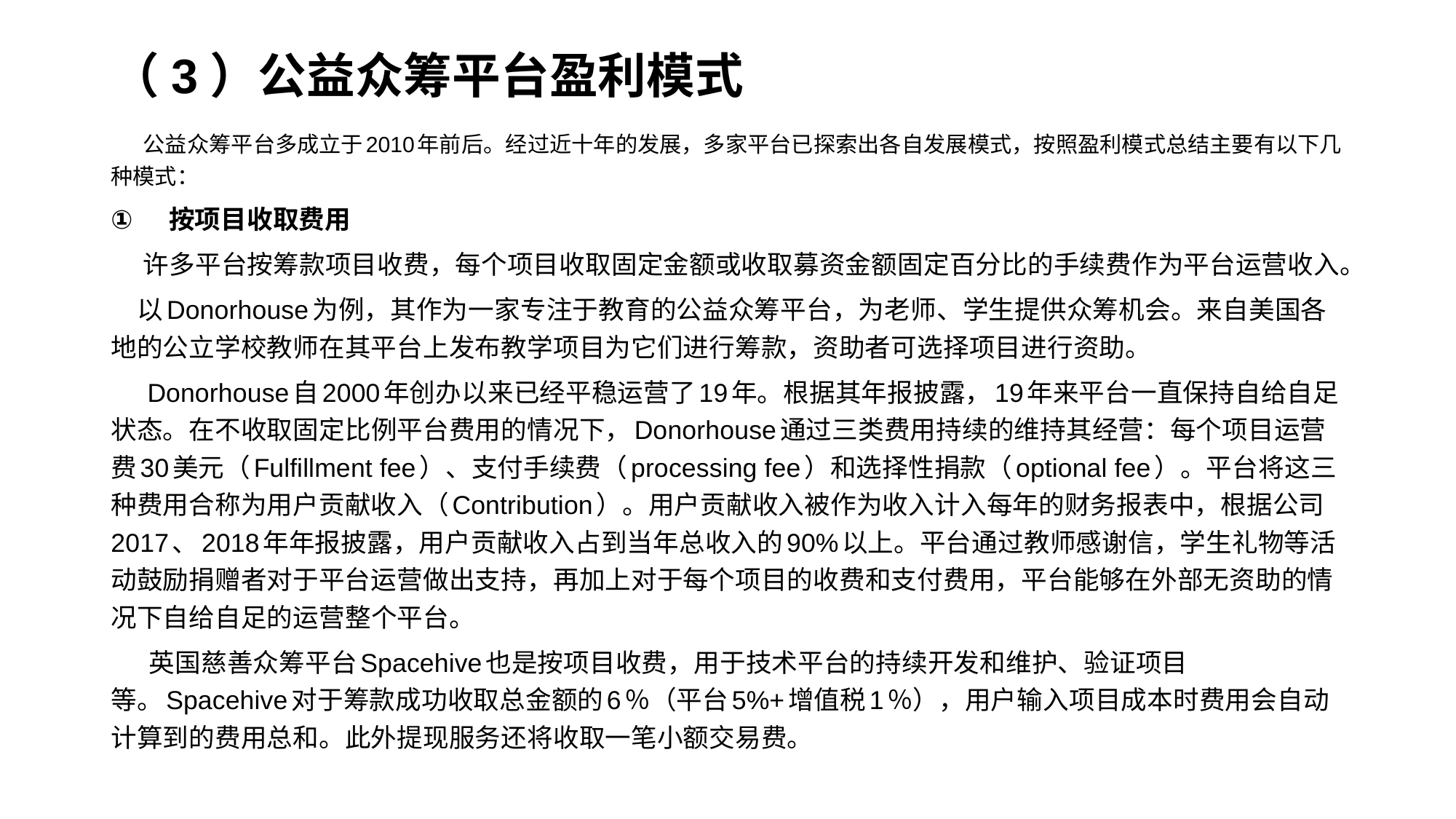

# （3）公益众筹平台盈利模式
      公益众筹平台多成立于2010年前后。经过近十年的发展，多家平台已探索出各自发展模式，按照盈利模式总结主要有以下几种模式：
按项目收取费用
     许多平台按筹款项目收费，每个项目收取固定金额或收取募资金额固定百分比的手续费作为平台运营收入。
    以Donorhouse为例，其作为一家专注于教育的公益众筹平台，为老师、学生提供众筹机会。来自美国各地的公立学校教师在其平台上发布教学项目为它们进行筹款，资助者可选择项目进行资助。
     Donorhouse自2000年创办以来已经平稳运营了19年。根据其年报披露，19年来平台一直保持自给自足状态。在不收取固定比例平台费用的情况下，Donorhouse通过三类费用持续的维持其经营：每个项目运营费30美元（Fulfillment fee）、支付手续费（processing fee）和选择性捐款（optional fee）。平台将这三种费用合称为用户贡献收入（Contribution）。用户贡献收入被作为收入计入每年的财务报表中，根据公司2017、2018年年报披露，用户贡献收入占到当年总收入的90%以上。平台通过教师感谢信，学生礼物等活动鼓励捐赠者对于平台运营做出支持，再加上对于每个项目的收费和支付费用，平台能够在外部无资助的情况下自给自足的运营整个平台。
      英国慈善众筹平台Spacehive也是按项目收费，用于技术平台的持续开发和维护、验证项目等。Spacehive对于筹款成功收取总金额的6％（平台5%+增值税1％），用户输入项目成本时费用会自动计算到的费用总和。此外提现服务还将收取一笔小额交易费。